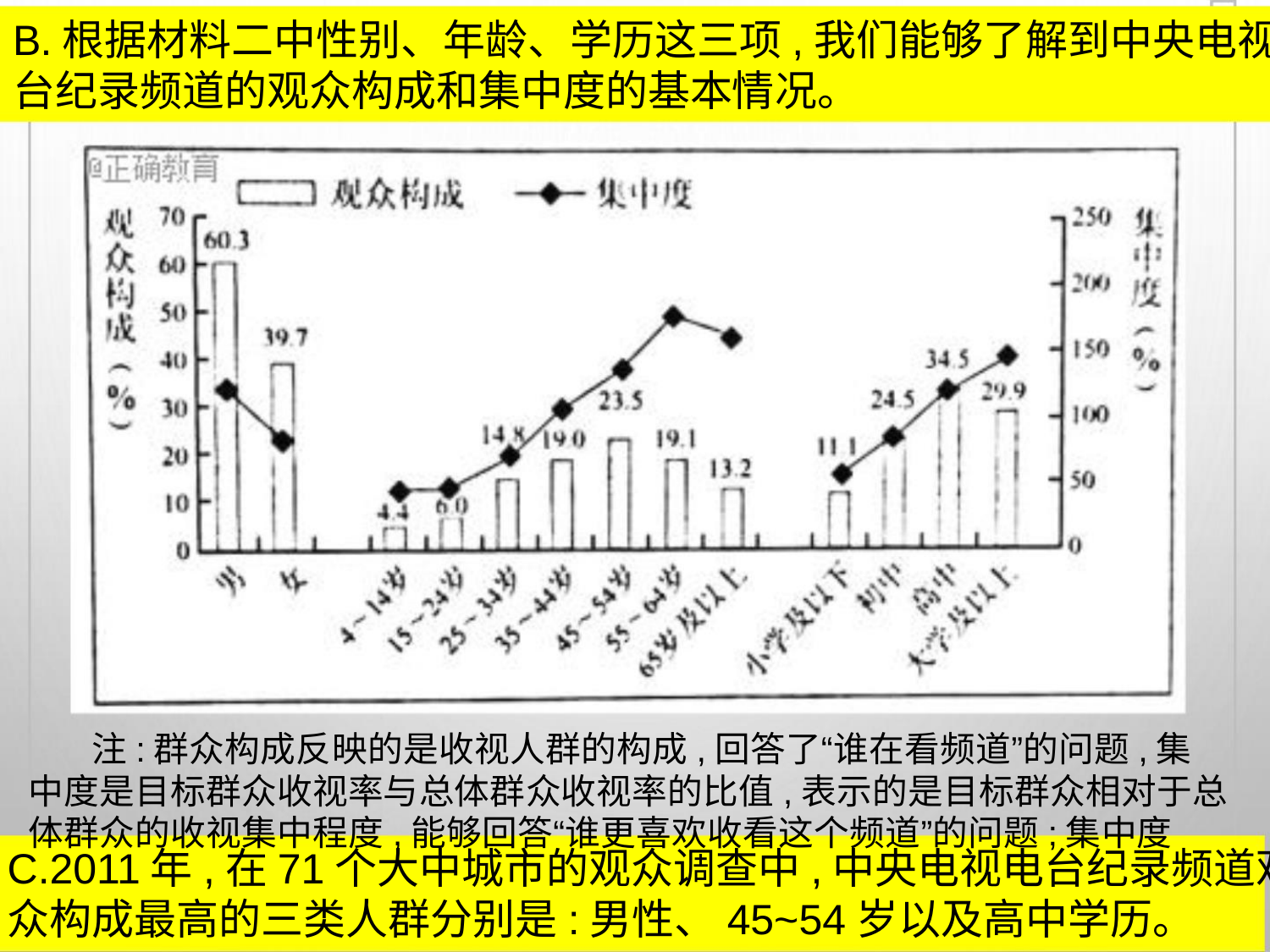

B.根据材料二中性别、年龄、学历这三项,我们能够了解到中央电视
台纪录频道的观众构成和集中度的基本情况。
注:群众构成反映的是收视人群的构成,回答了“谁在看频道”的问题,集
中度是目标群众收视率与总体群众收视率的比值,表示的是目标群众相对于总
体群众的收视集中程度,能够回答“谁更喜欢收看这个频道”的问题;集中度
C.2011年,在71个大中城市的观众调查中,中央电视电台纪录频道观
众构成最高的三类人群分别是:男性、45~54岁以及高中学历。